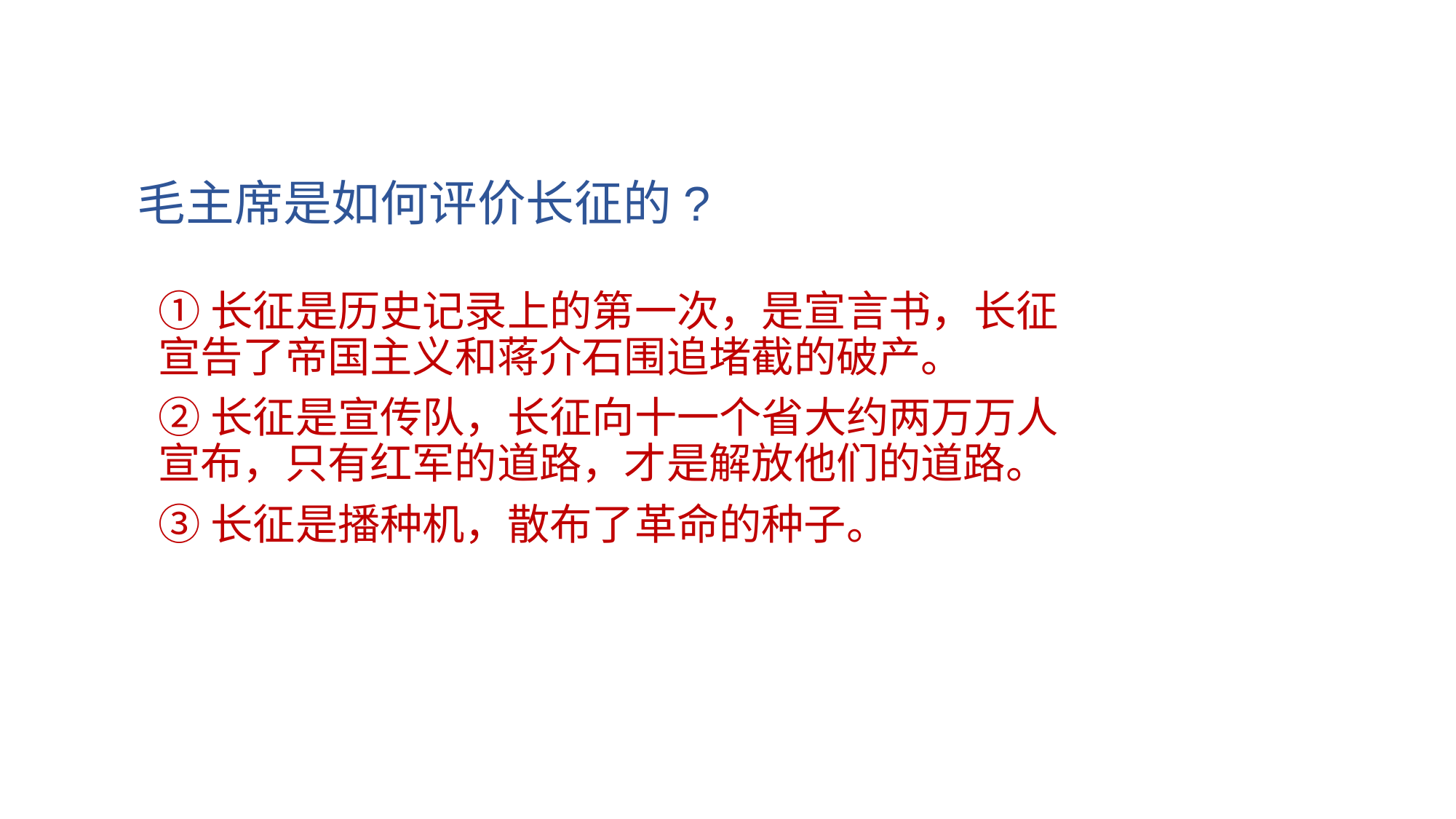

# 毛主席是如何评价长征的?
①长征是历史记录上的第一次，是宣言书，长征宣告了帝国主义和蒋介石围追堵截的破产。
②长征是宣传队，长征向十一个省大约两万万人宣布，只有红军的道路，才是解放他们的道路。
③长征是播种机，散布了革命的种子。